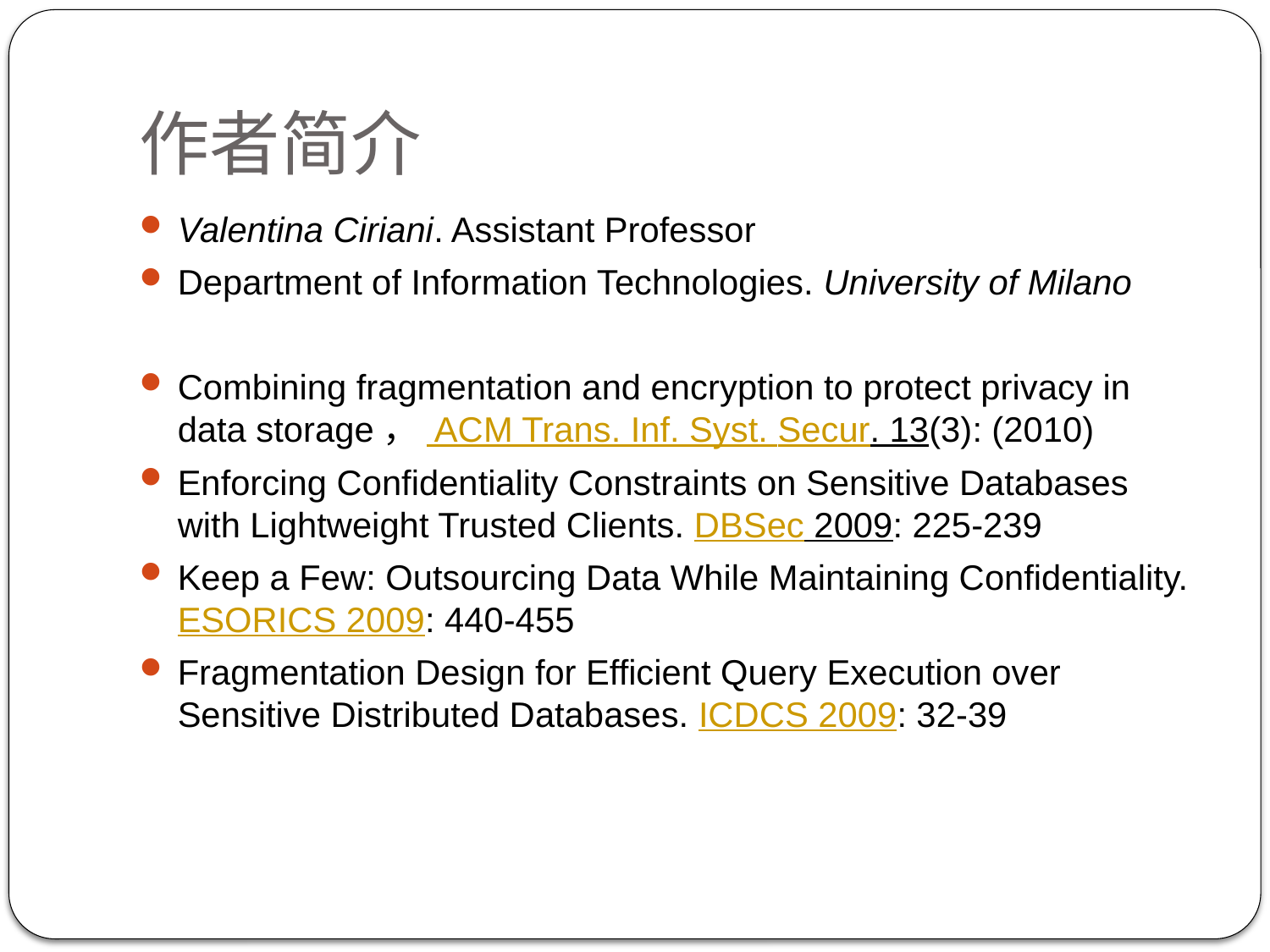

# 作者简介
Valentina Ciriani. Assistant Professor
Department of Information Technologies. University of Milano

Combining fragmentation and encryption to protect privacy in data storage， ACM Trans. Inf. Syst. Secur. 13(3): (2010)
Enforcing Confidentiality Constraints on Sensitive Databases with Lightweight Trusted Clients. DBSec 2009: 225-239
Keep a Few: Outsourcing Data While Maintaining Confidentiality. ESORICS 2009: 440-455
Fragmentation Design for Efficient Query Execution over Sensitive Distributed Databases. ICDCS 2009: 32-39